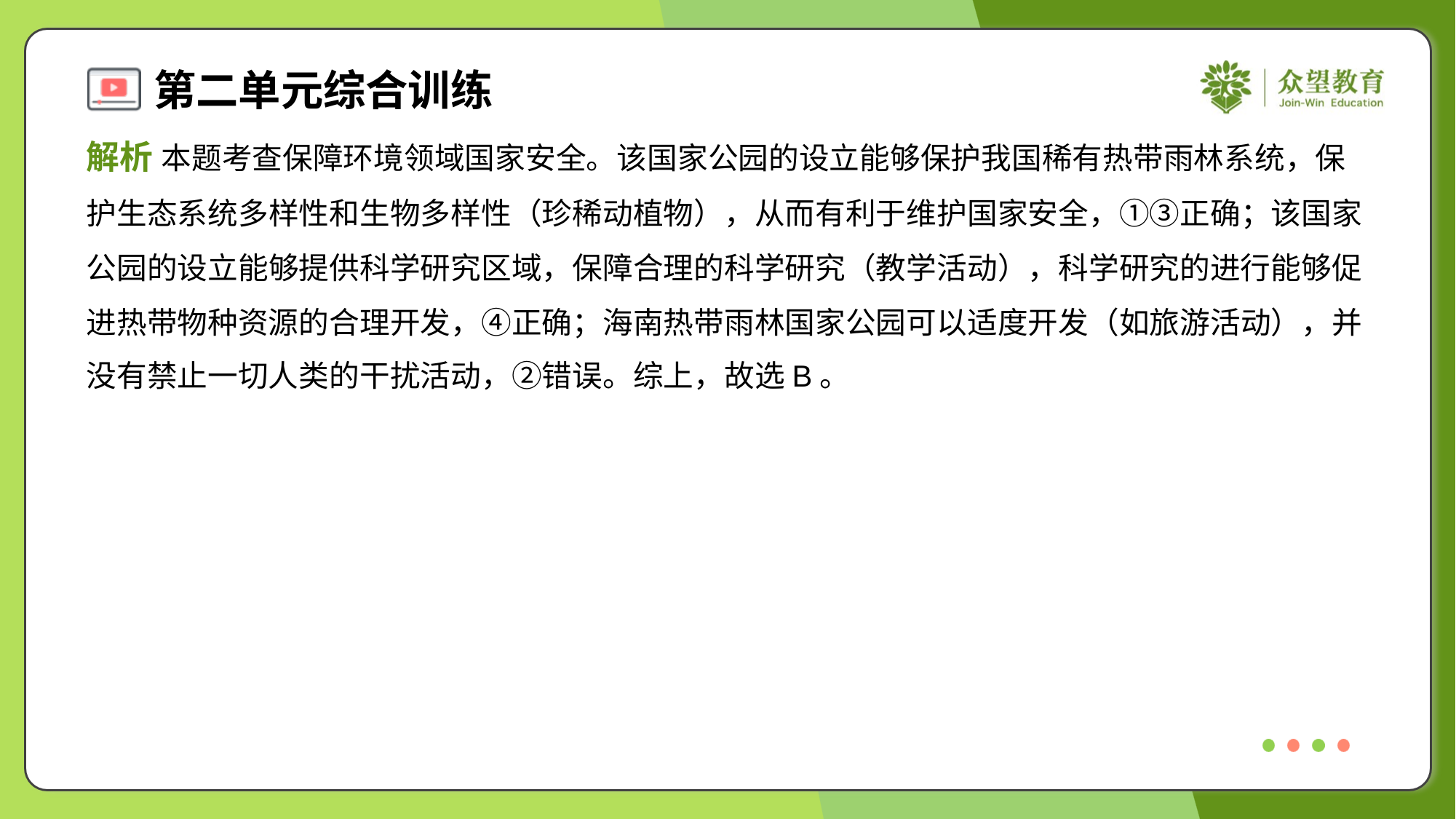

解析 本题考查保障环境领域国家安全。该国家公园的设立能够保护我国稀有热带雨林系统，保
护生态系统多样性和生物多样性（珍稀动植物），从而有利于维护国家安全，①③正确；该国家
公园的设立能够提供科学研究区域，保障合理的科学研究（教学活动），科学研究的进行能够促
进热带物种资源的合理开发，④正确；海南热带雨林国家公园可以适度开发（如旅游活动），并
没有禁止一切人类的干扰活动，②错误。综上，故选B。